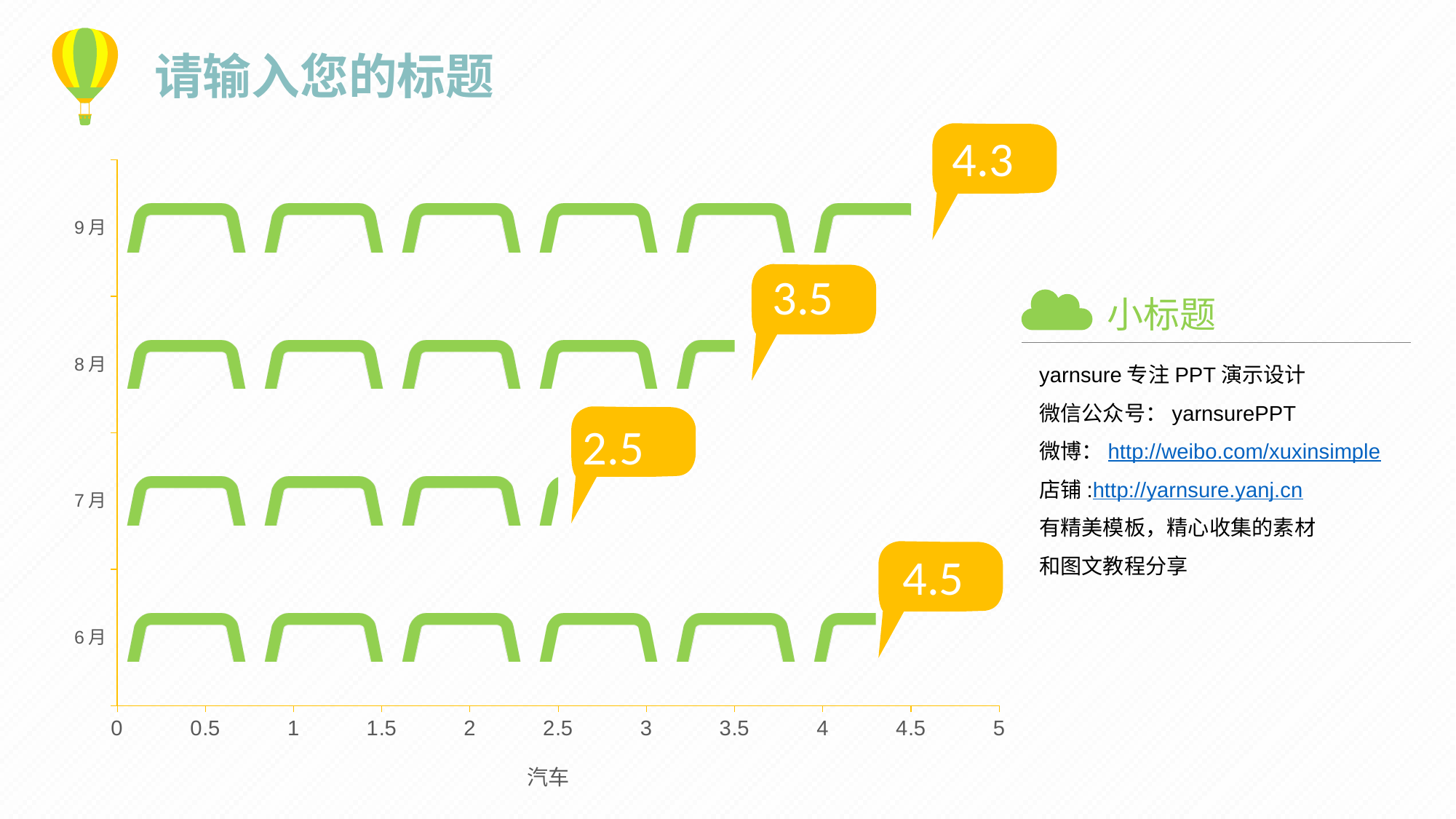

请输入您的标题
4.3

### Chart

| Category | 汽车 |
|---|---|
| 6月 | 4.3 |
| 7月 | 2.5 |
| 8月 | 3.5 |
| 9月 | 4.5 |
3.5

小标题

yarnsure专注PPT演示设计
微信公众号：yarnsurePPT
微博：http://weibo.com/xuxinsimple
店铺:http://yarnsure.yanj.cn
有精美模板，精心收集的素材
和图文教程分享

2.5

4.5